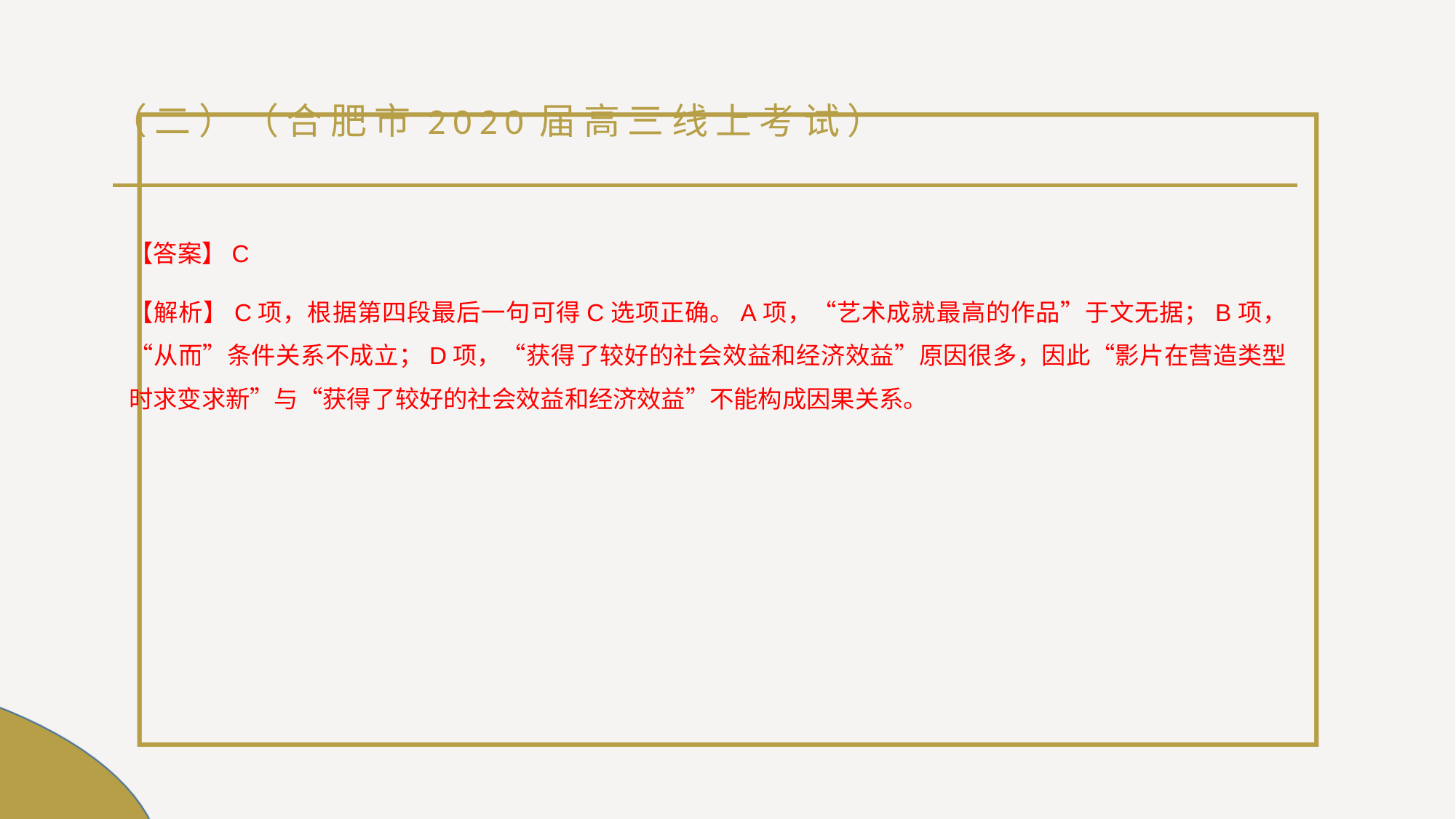

# （二）（合肥市2020届高三线上考试）
【答案】C
【解析】C项，根据第四段最后一句可得C选项正确。A项，“艺术成就最高的作品”于文无据；B项，“从而”条件关系不成立；D项，“获得了较好的社会效益和经济效益”原因很多，因此“影片在营造类型时求变求新”与“获得了较好的社会效益和经济效益”不能构成因果关系。